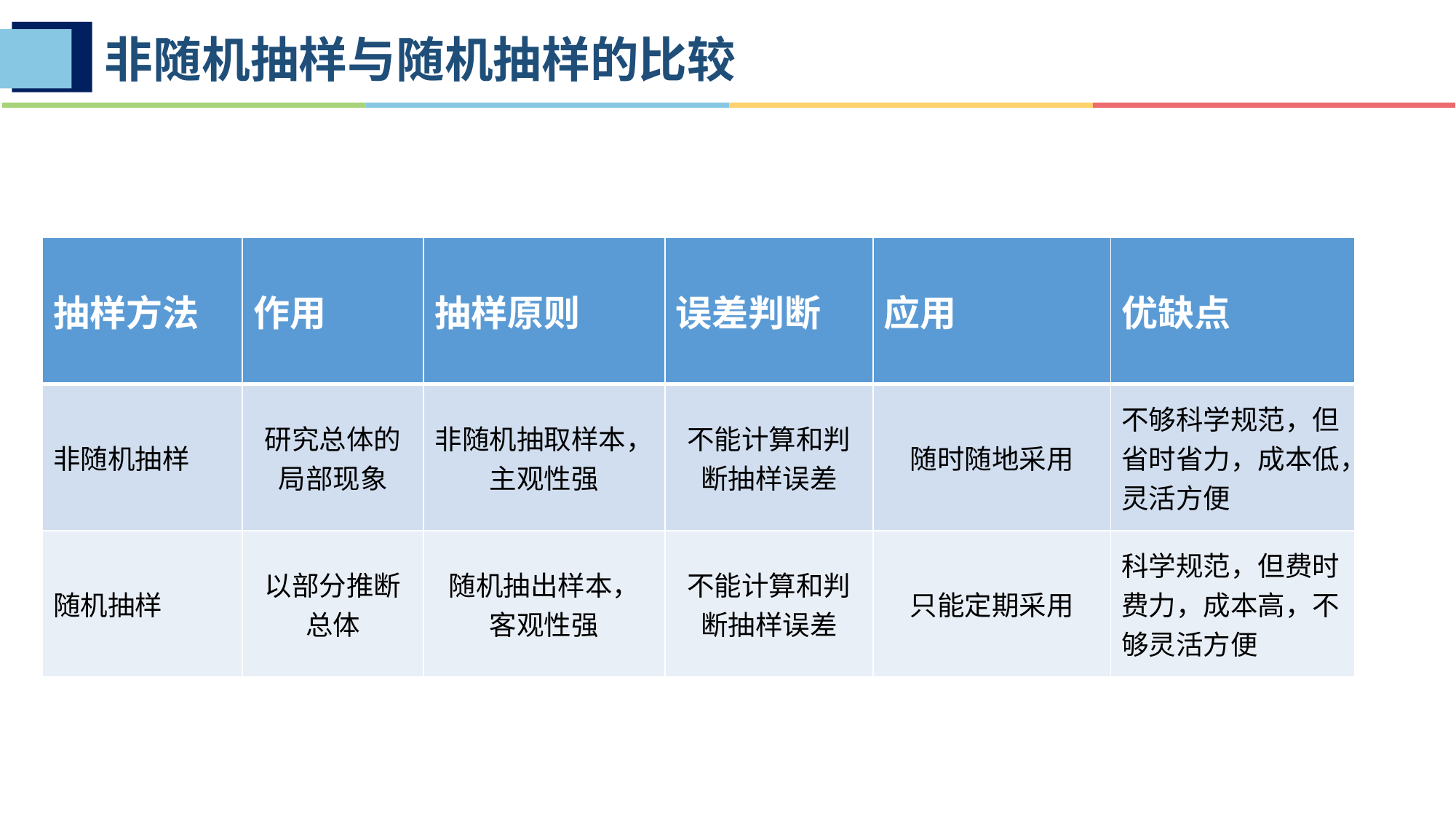

非随机抽样与随机抽样的比较

| 抽样方法 | 作用 | 抽样原则 | 误差判断 | 应用 | 优缺点 |
| --- | --- | --- | --- | --- | --- |
| 非随机抽样 | 研究总体的局部现象 | 非随机抽取样本，主观性强 | 不能计算和判断抽样误差 | 随时随地采用 | 不够科学规范，但省时省力，成本低，灵活方便 |
| 随机抽样 | 以部分推断总体 | 随机抽出样本， 客观性强 | 不能计算和判断抽样误差 | 只能定期采用 | 科学规范，但费时费力，成本高，不够灵活方便 |
锐旗设计致力于专业PPT模板的发布，并为您提供专业的PPT个性定制服务。